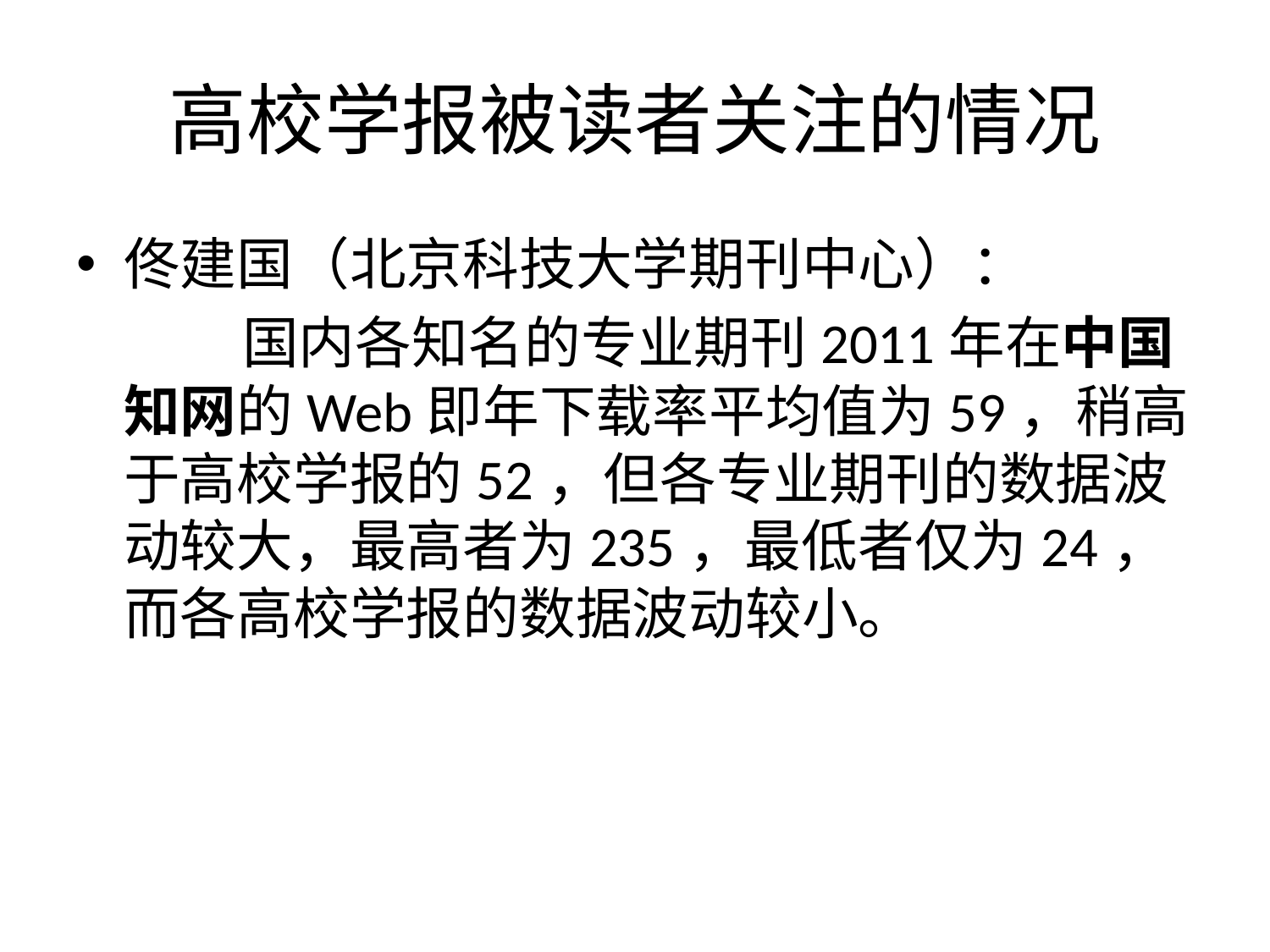

# 高校学报被读者关注的情况
佟建国（北京科技大学期刊中心）：
            国内各知名的专业期刊2011年在中国知网的Web即年下载率平均值为59，稍高于高校学报的52，但各专业期刊的数据波动较大，最高者为235，最低者仅为24，而各高校学报的数据波动较小。